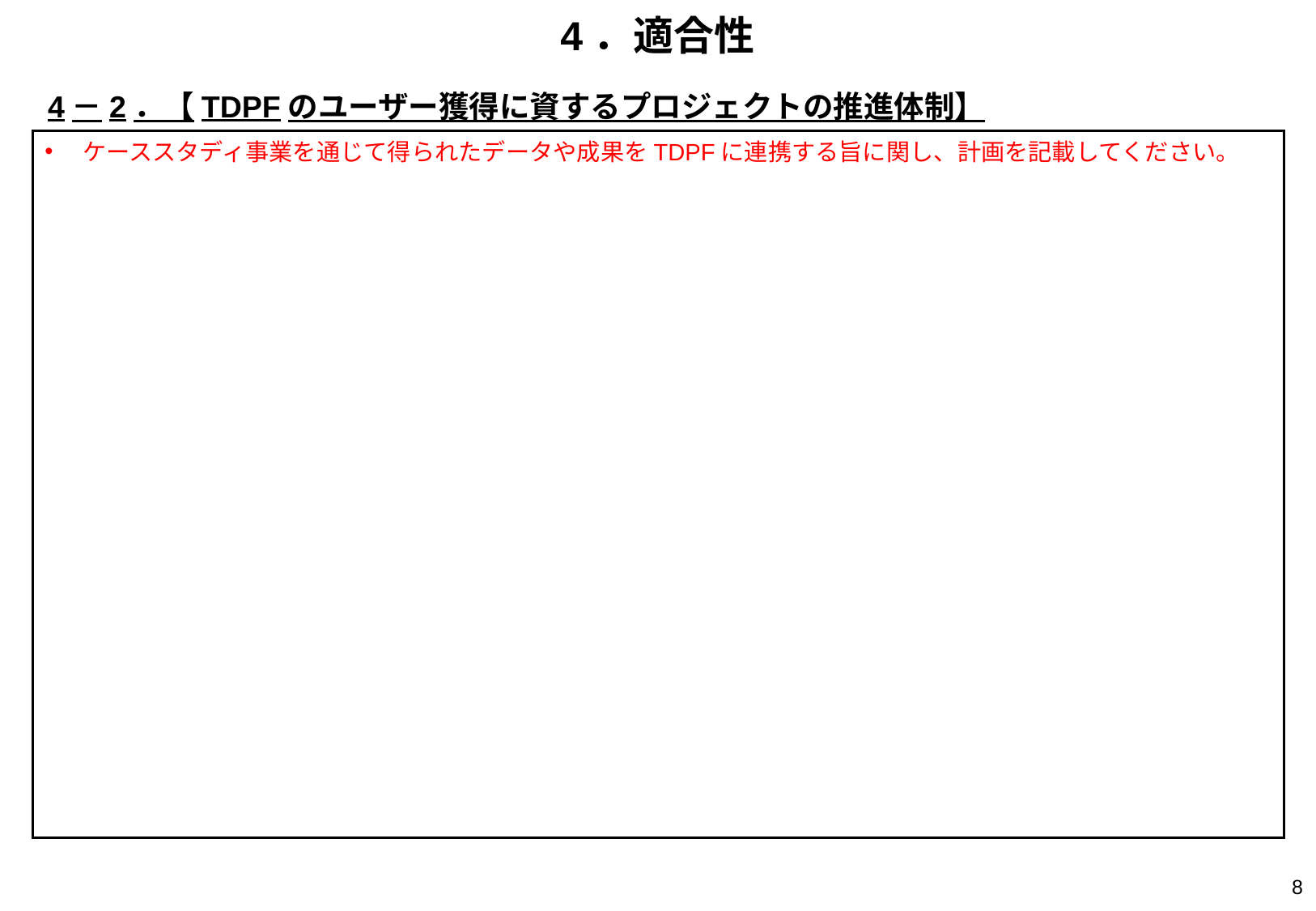

# 4．適合性
4－2．【TDPFのユーザー獲得に資するプロジェクトの推進体制】
ケーススタディ事業を通じて得られたデータや成果をTDPFに連携する旨に関し、計画を記載してください。

8